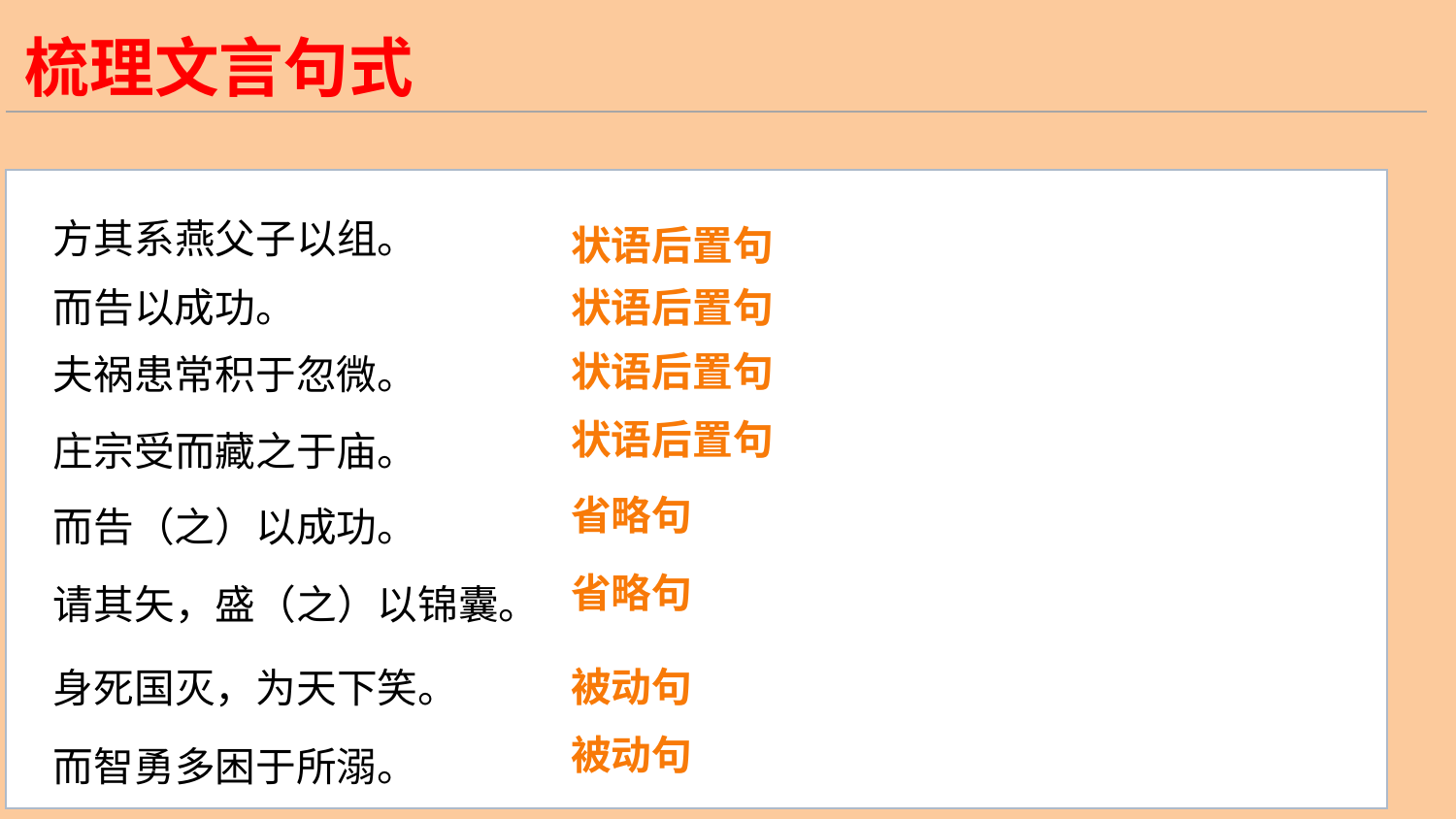

梳理文言句式

方其系燕父子以组。
状语后置句
而告以成功。
状语后置句
夫祸患常积于忽微。
状语后置句
庄宗受而藏之于庙。
状语后置句
而告（之）以成功。
省略句
请其矢，盛（之）以锦囊。
省略句
身死国灭，为天下笑。
被动句
而智勇多困于所溺。
被动句